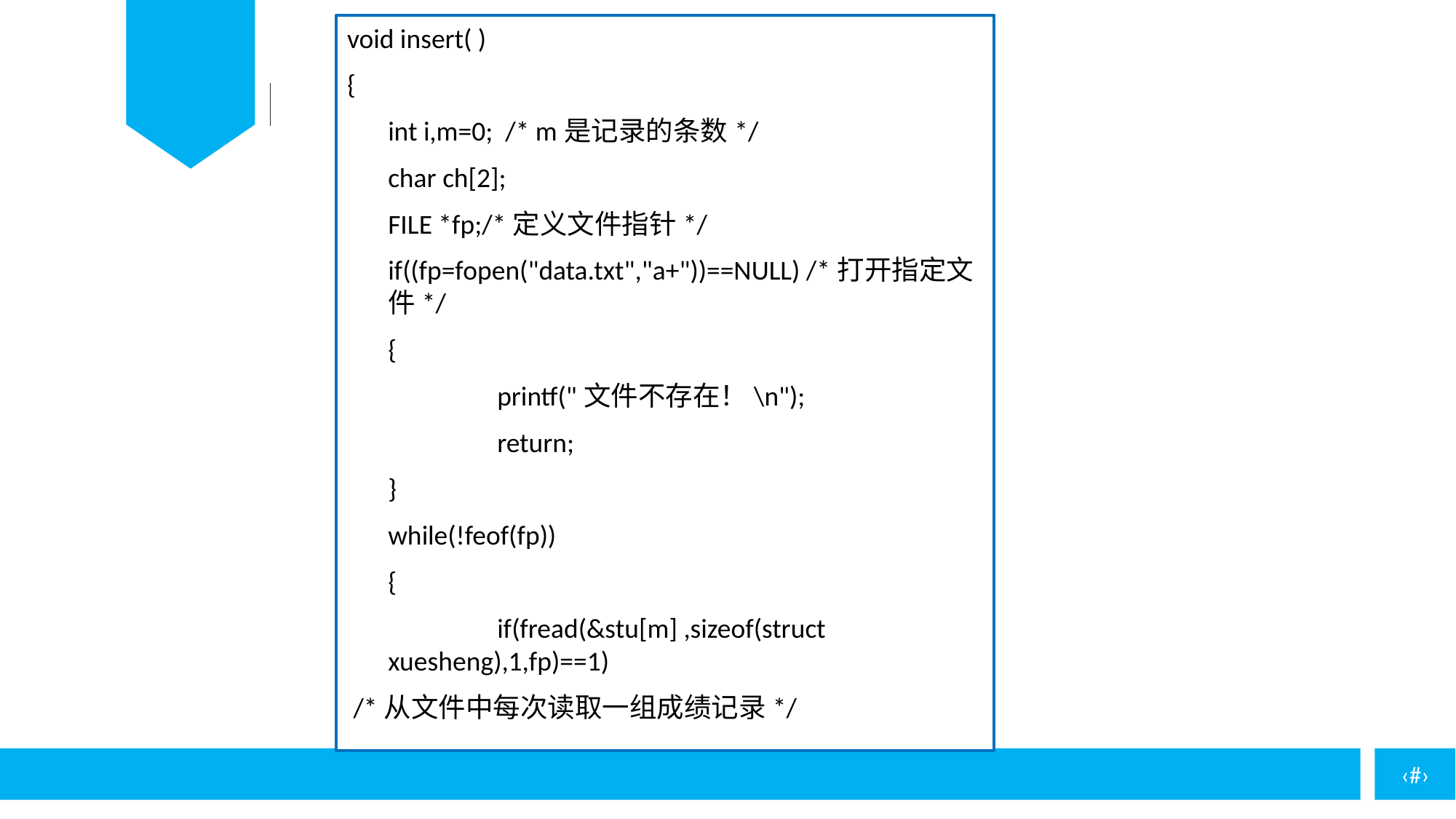

void insert( )
{
	int i,m=0;  /* m是记录的条数*/
  	char ch[2];
  	FILE *fp;/*定义文件指针*/
  	if((fp=fopen("data.txt","a+"))==NULL) /*打开指定文件*/
  	{
	  	printf("文件不存在！\n");
	  	return;
  	}
  	while(!feof(fp))
  	{
	  	if(fread(&stu[m] ,sizeof(struct xuesheng),1,fp)==1)
 /*从文件中每次读取一组成绩记录*/